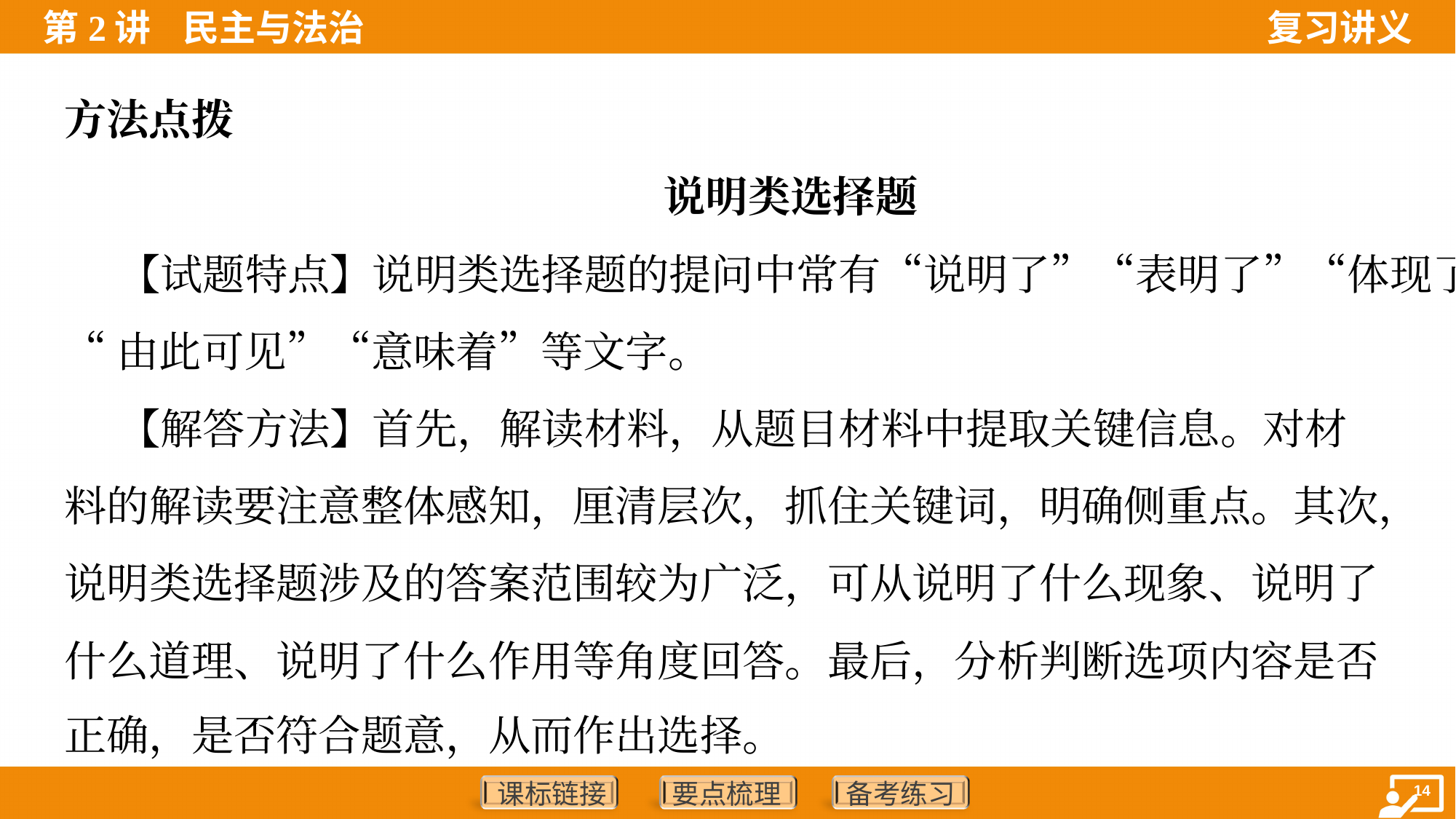

方法点拨
说明类选择题
    【试题特点】说明类选择题的提问中常有“说明了”“表明了”“体现了”
“由此可见”“意味着”等文字。
    【解答方法】首先，解读材料，从题目材料中提取关键信息。对材
料的解读要注意整体感知，厘清层次，抓住关键词，明确侧重点。其次，
说明类选择题涉及的答案范围较为广泛，可从说明了什么现象、说明了
什么道理、说明了什么作用等角度回答。最后，分析判断选项内容是否
正确，是否符合题意，从而作出选择。